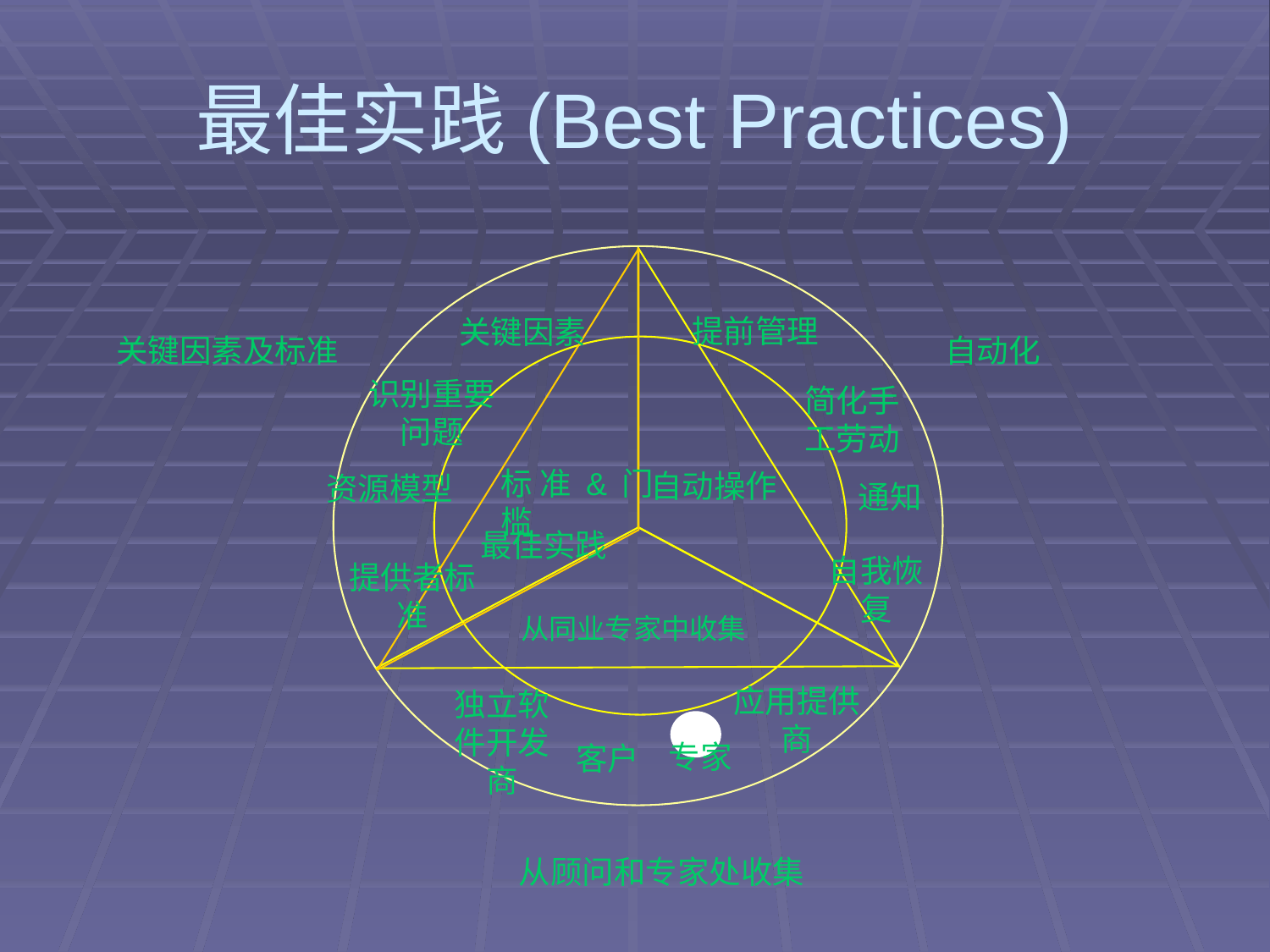

# 最佳实践(Best Practices)

提前管理
关键因素
关键因素及标准
自动化

识别重要问题
简化手工劳动
标准&门槛
自动操作
资源模型

通知
最佳实践

自我恢复
提供者标准

从同业专家中收集

应用提供商
独立软件开发商

专家
客户
从顾问和专家处收集